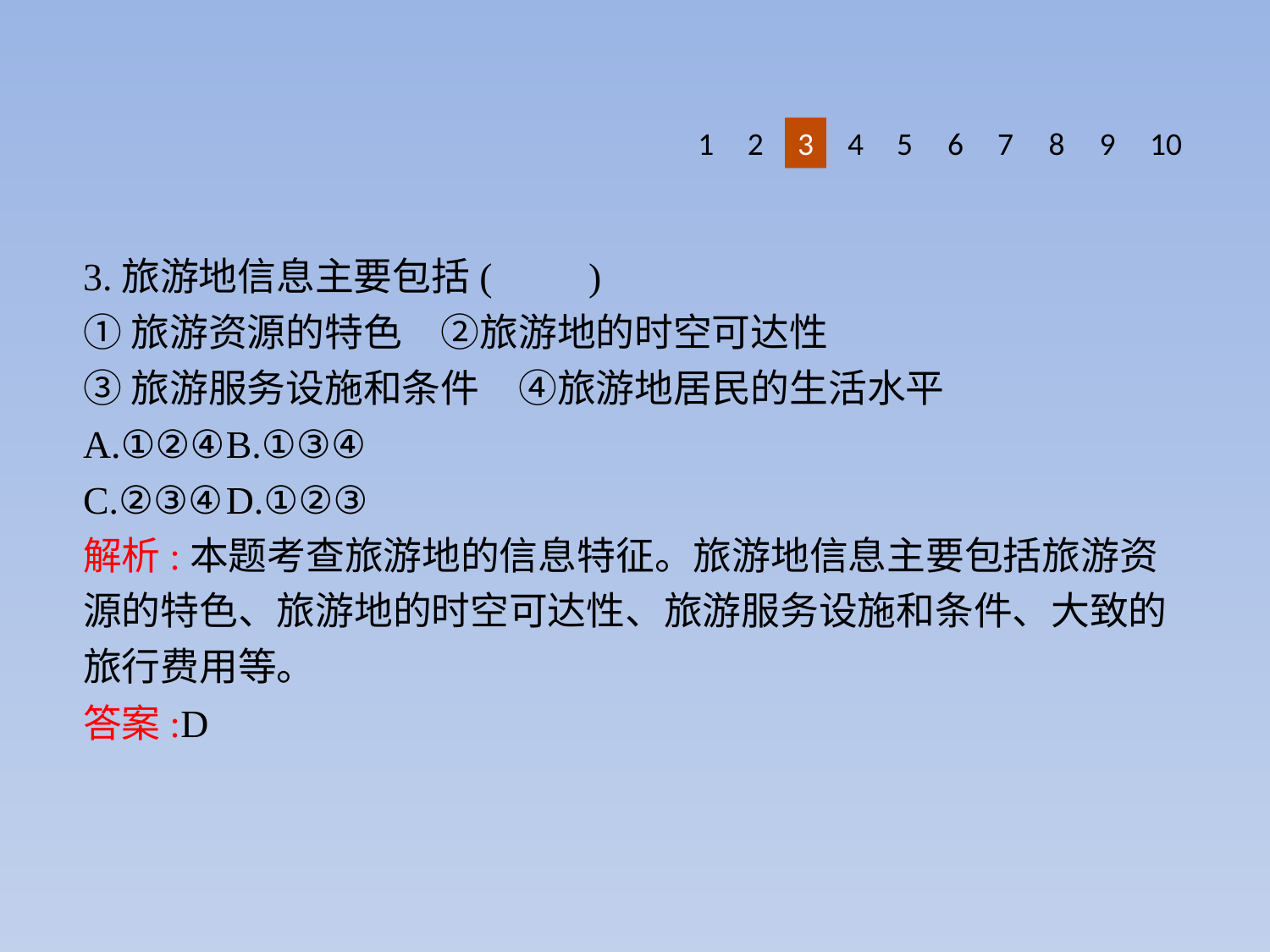

8
9
1
2
3
4
5
6
10
7
3.旅游地信息主要包括(　　)
①旅游资源的特色　②旅游地的时空可达性
③旅游服务设施和条件　④旅游地居民的生活水平
A.①②④	B.①③④
C.②③④	D.①②③
解析:本题考查旅游地的信息特征。旅游地信息主要包括旅游资源的特色、旅游地的时空可达性、旅游服务设施和条件、大致的旅行费用等。
答案:D